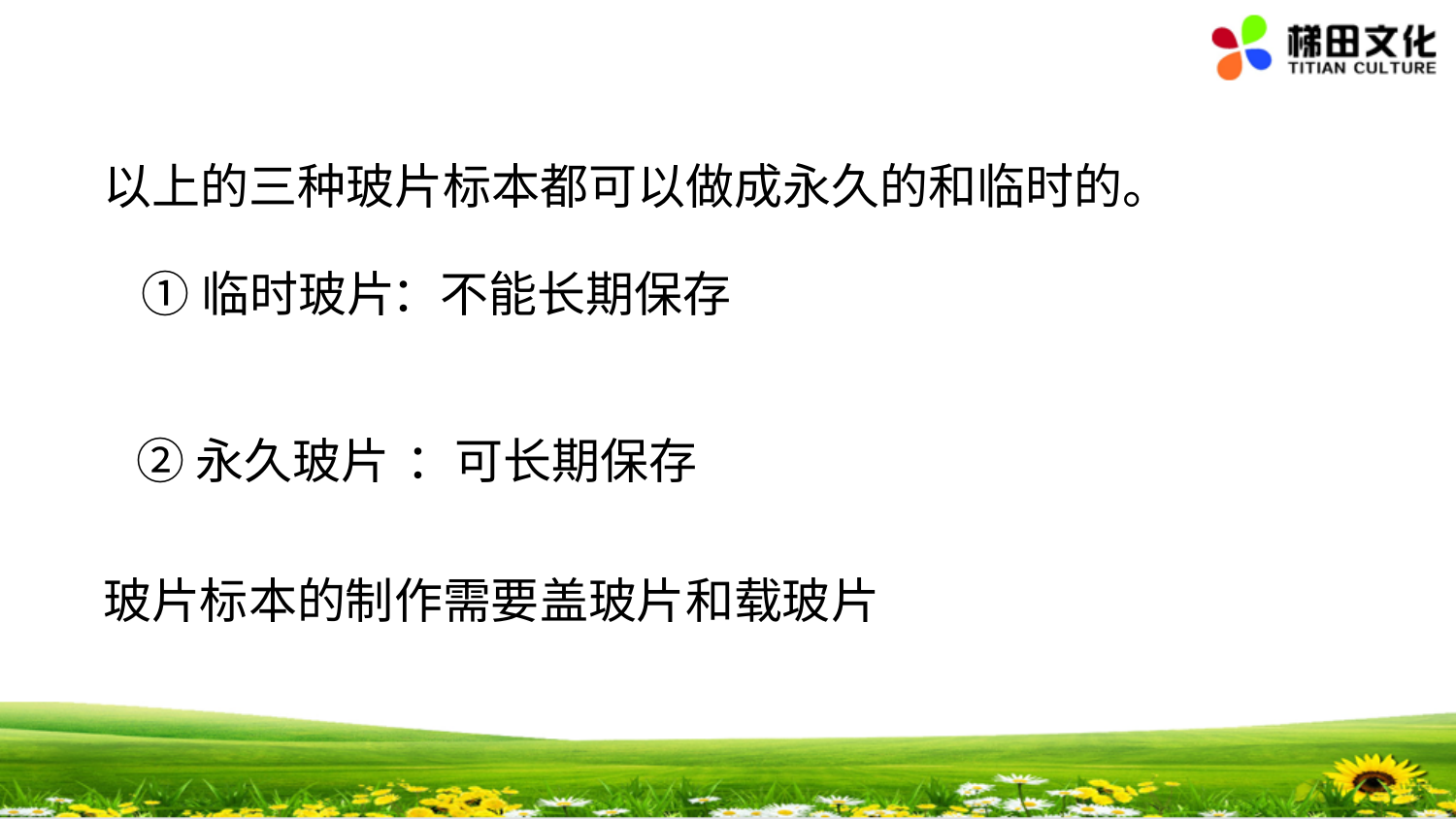

以上的三种玻片标本都可以做成永久的和临时的。
①临时玻片
：不能长期保存
②永久玻片
：可长期保存
玻片标本的制作需要盖玻片和载玻片